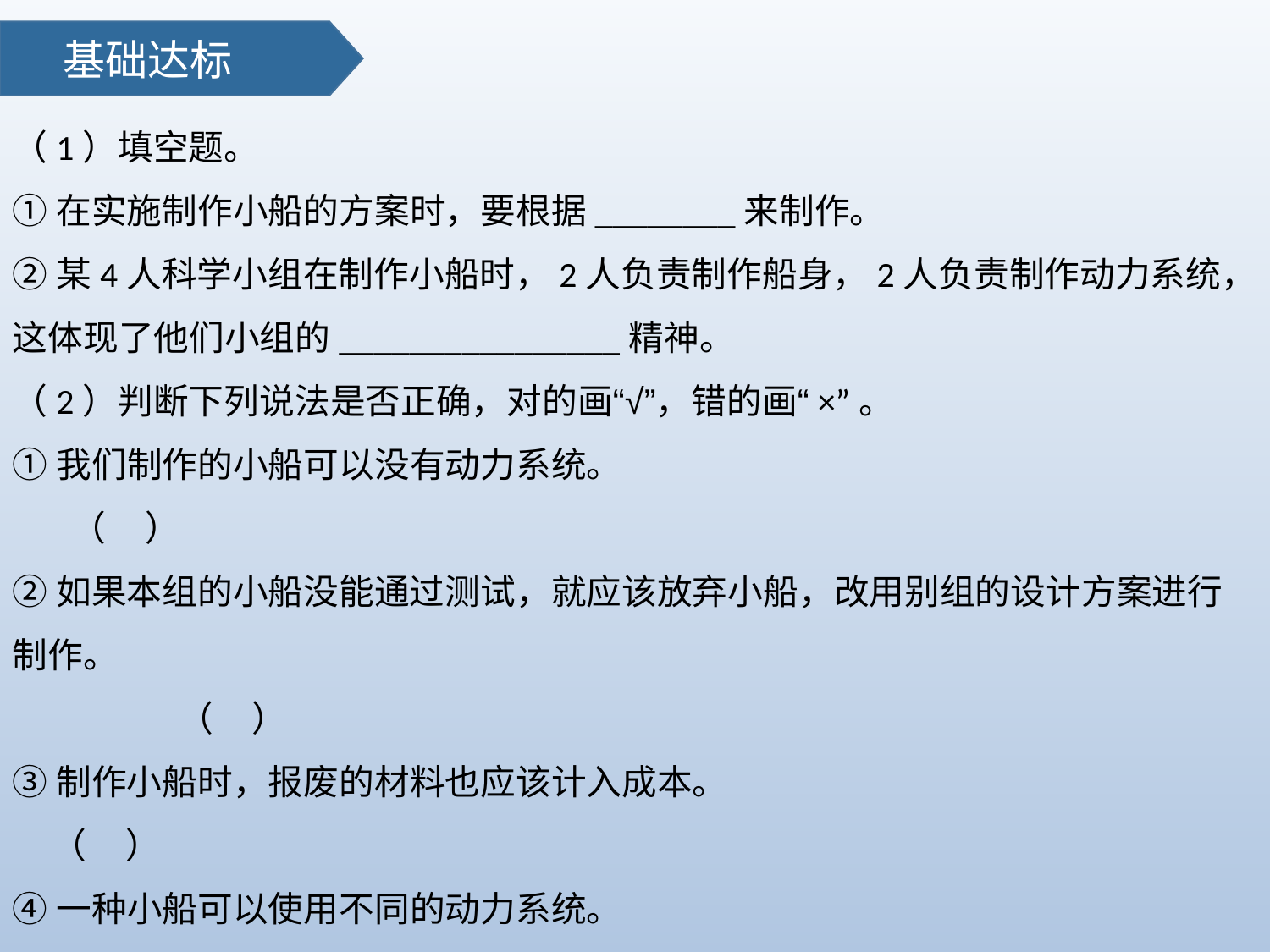

基础达标
（1）填空题。
①在实施制作小船的方案时，要根据________来制作。
②某4人科学小组在制作小船时，2人负责制作船身，2人负责制作动力系统，这体现了他们小组的________________精神。
（2）判断下列说法是否正确，对的画“√”，错的画“×”。
①我们制作的小船可以没有动力系统。                                                                     （    ）
②如果本组的小船没能通过测试，就应该放弃小船，改用别组的设计方案进行制作。                                                                                                                                    （    ）
③制作小船时，报废的材料也应该计入成本。                                                        （    ）
④一种小船可以使用不同的动力系统。                                                                     （    ）
⑤用纸做的船不能载人。                                                                                                （    ）